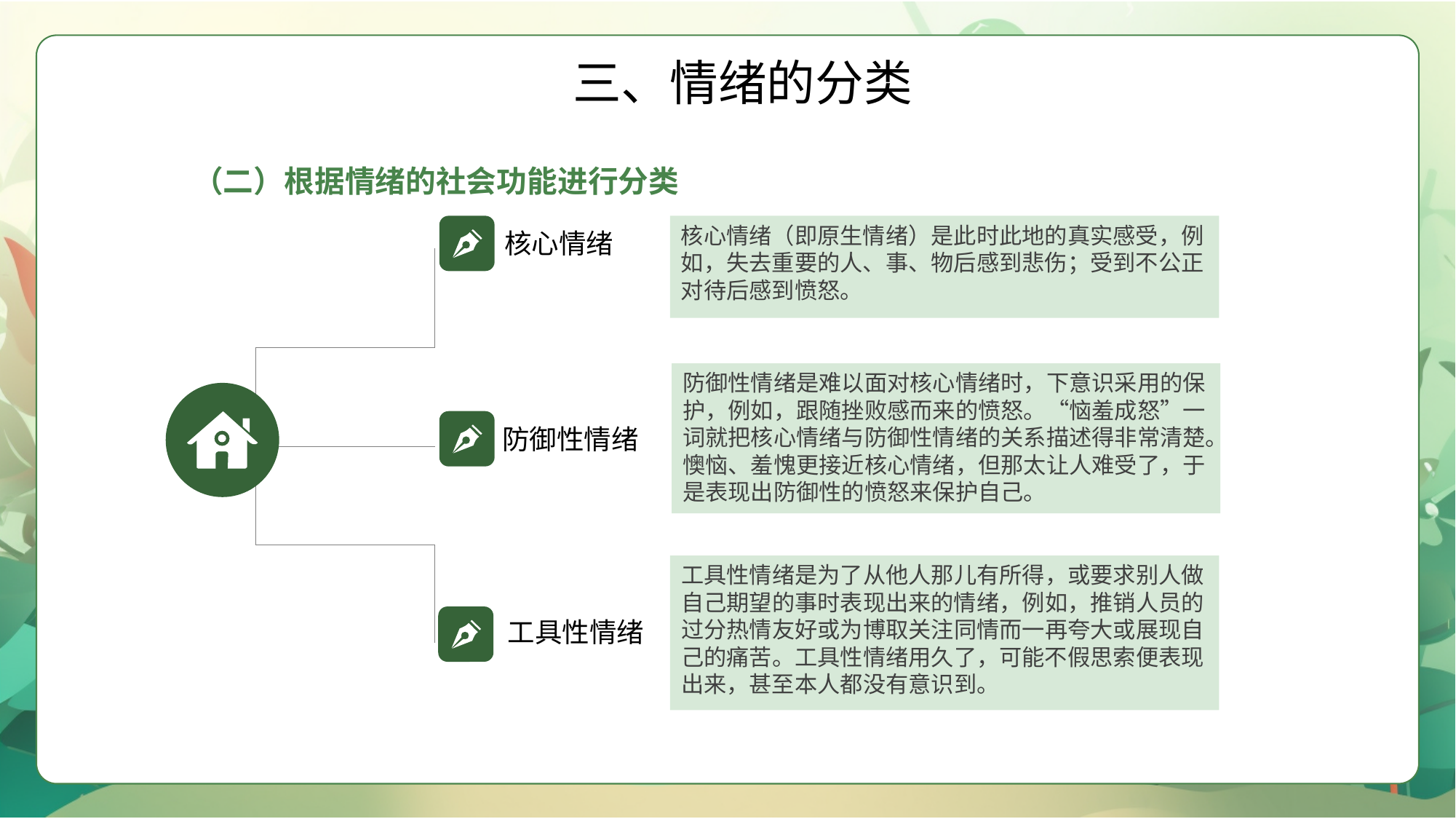

三、情绪的分类
（二）根据情绪的社会功能进行分类

核心情绪（即原生情绪）是此时此地的真实感受，例如，失去重要的人、事、物后感到悲伤；受到不公正对待后感到愤怒。
核心情绪
防御性情绪是难以面对核心情绪时，下意识采用的保护，例如，跟随挫败感而来的愤怒。“恼羞成怒”一词就把核心情绪与防御性情绪的关系描述得非常清楚。懊恼、羞愧更接近核心情绪，但那太让人难受了，于是表现出防御性的愤怒来保护自己。

防御性情绪
工具性情绪是为了从他人那儿有所得，或要求别人做自己期望的事时表现出来的情绪，例如，推销人员的过分热情友好或为博取关注同情而一再夸大或展现自己的痛苦。工具性情绪用久了，可能不假思索便表现出来，甚至本人都没有意识到。

工具性情绪